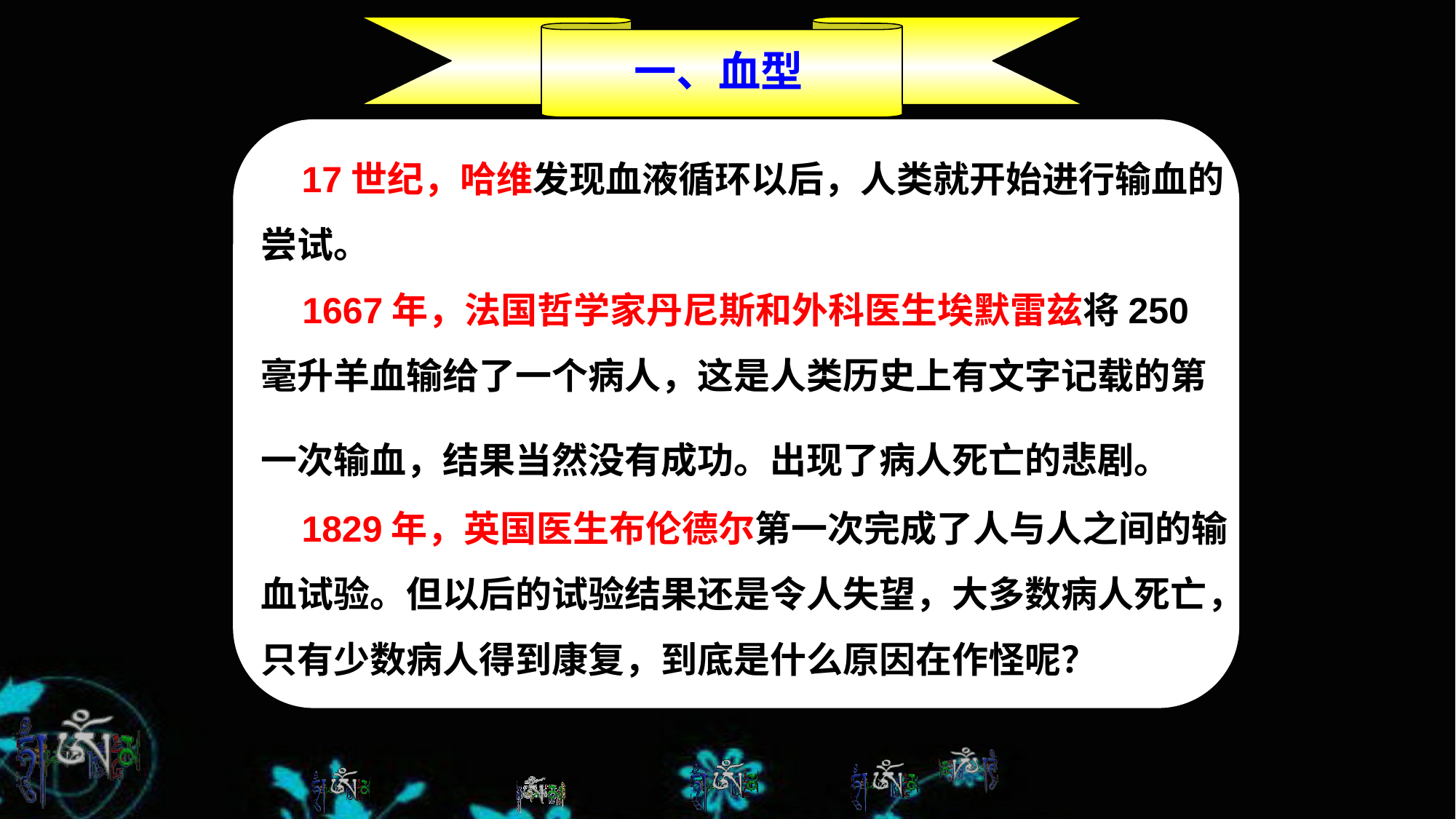

一、血型

    17世纪，哈维发现血液循环以后，人类就开始进行输血的尝试。
    1667年，法国哲学家丹尼斯和外科医生埃默雷兹将250毫升羊血输给了一个病人，这是人类历史上有文字记载的第一次输血，结果当然没有成功。出现了病人死亡的悲剧。
    1829年，英国医生布伦德尔第一次完成了人与人之间的输血试验。但以后的试验结果还是令人失望，大多数病人死亡，只有少数病人得到康复，到底是什么原因在作怪呢？